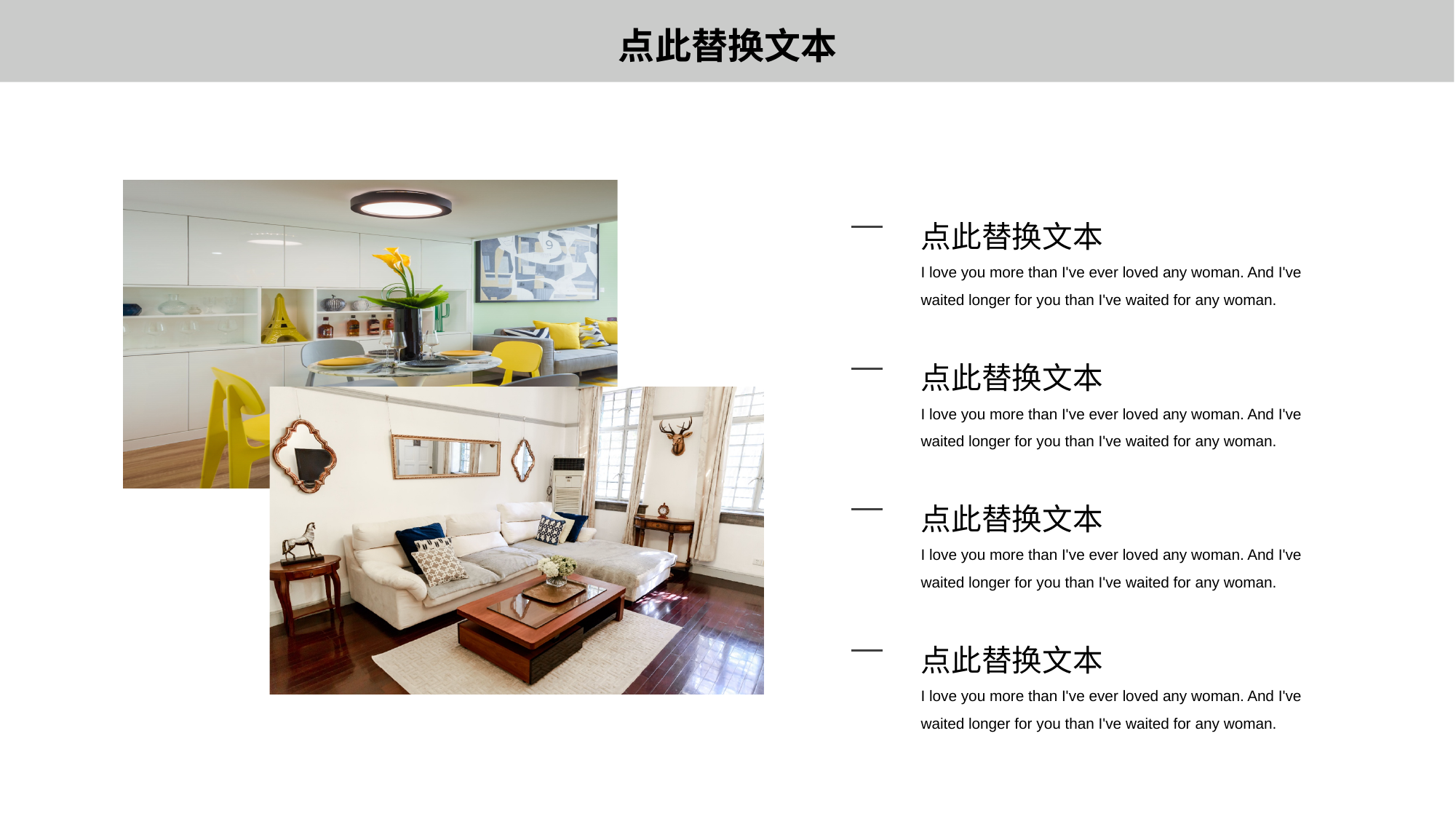

点此替换文本

点此替换文本
I love you more than I've ever loved any woman. And I've waited longer for you than I've waited for any woman.
点此替换文本
I love you more than I've ever loved any woman. And I've waited longer for you than I've waited for any woman.

点此替换文本
I love you more than I've ever loved any woman. And I've waited longer for you than I've waited for any woman.
点此替换文本
I love you more than I've ever loved any woman. And I've waited longer for you than I've waited for any woman.